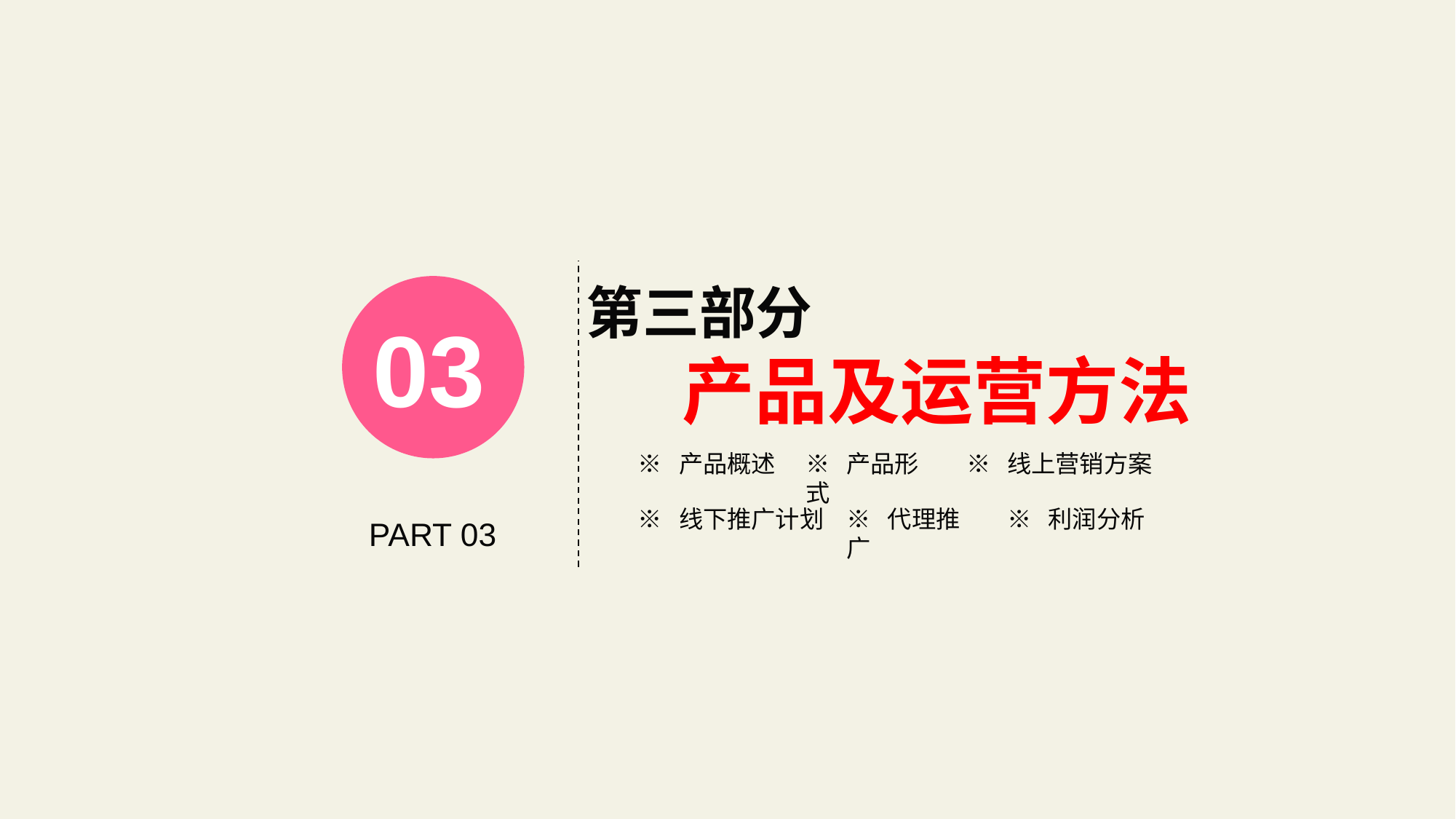

0
 第三部分
	产品及运营方法

03
※  产品概述
※  产品形式
※  线上营销方案
※  线下推广计划
※  代理推广
※  利润分析
PART 03